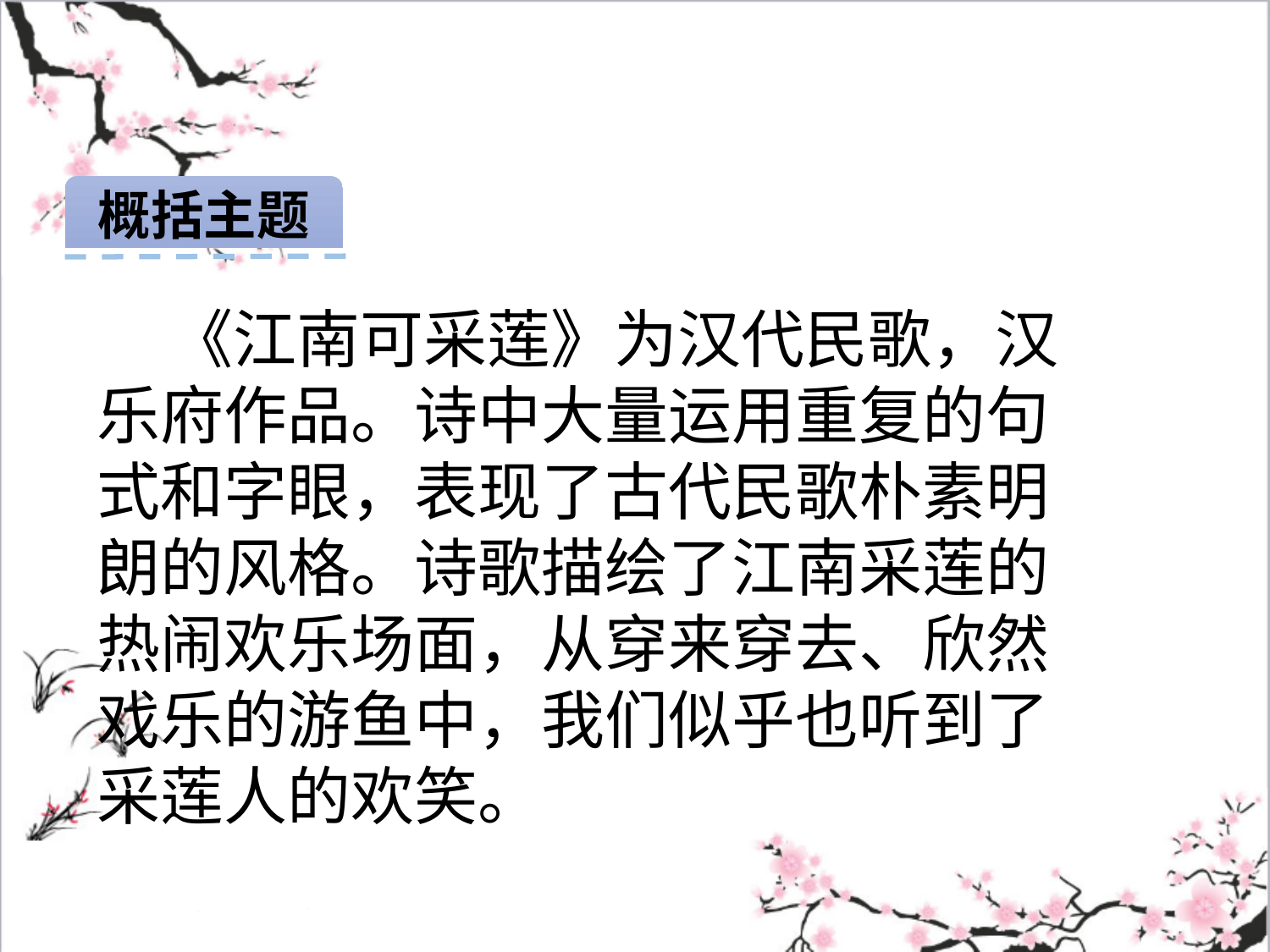

概括主题
    《江南可采莲》为汉代民歌，汉乐府作品。诗中大量运用重复的句式和字眼，表现了古代民歌朴素明朗的风格。诗歌描绘了江南采莲的热闹欢乐场面，从穿来穿去、欣然戏乐的游鱼中，我们似乎也听到了采莲人的欢笑。